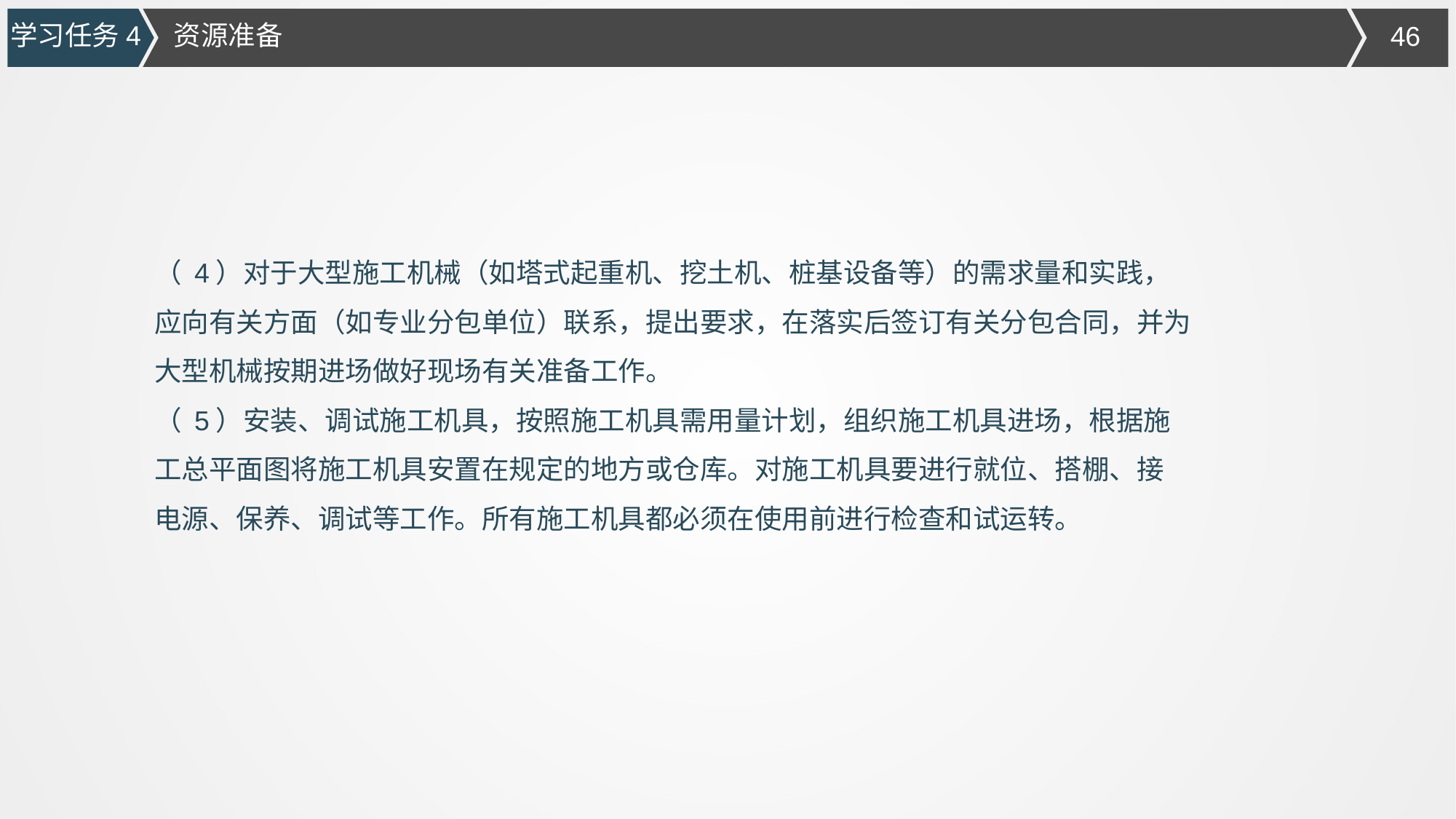

学习任务4
资源准备

（ 4）对于大型施工机械（如塔式起重机、挖土机、桩基设备等）的需求量和实践，
应向有关方面（如专业分包单位）联系，提出要求，在落实后签订有关分包合同，并为
大型机械按期进场做好现场有关准备工作。
（ 5）安装、调试施工机具，按照施工机具需用量计划，组织施工机具进场，根据施
工总平面图将施工机具安置在规定的地方或仓库。对施工机具要进行就位、搭棚、接
电源、保养、调试等工作。所有施工机具都必须在使用前进行检查和试运转。